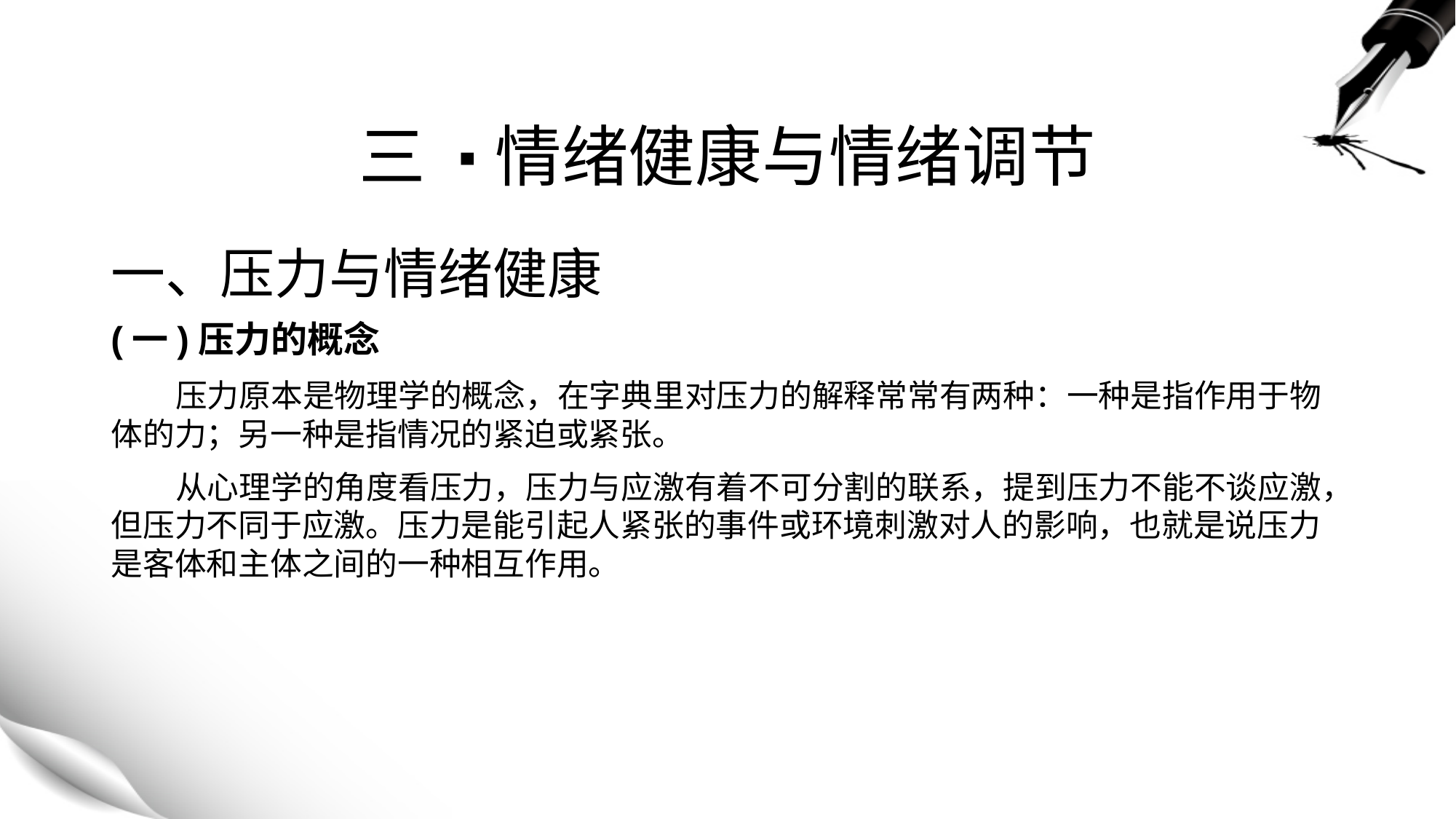

# 三 ·情绪健康与情绪调节
一、压力与情绪健康
(一)压力的概念
        压力原本是物理学的概念，在字典里对压力的解释常常有两种：一种是指作用于物体的力；另一种是指情况的紧迫或紧张。
        从心理学的角度看压力，压力与应激有着不可分割的联系，提到压力不能不谈应激，但压力不同于应激。压力是能引起人紧张的事件或环境刺激对人的影响，也就是说压力是客体和主体之间的一种相互作用。